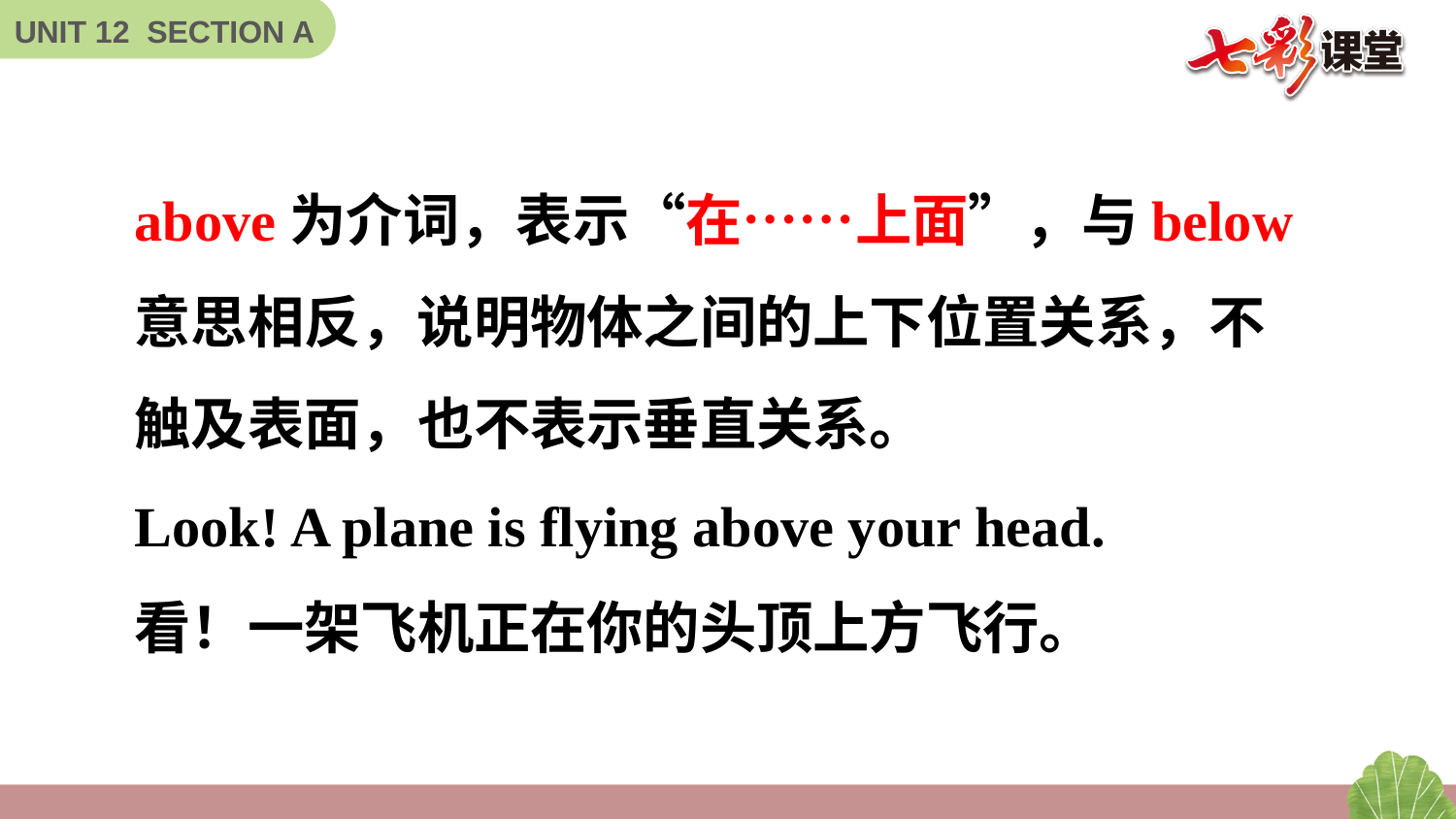

above为介词，表示“在……上面”，与below意思相反，说明物体之间的上下位置关系，不触及表面，也不表示垂直关系。
Look! A plane is flying above your head.
看！一架飞机正在你的头顶上方飞行。